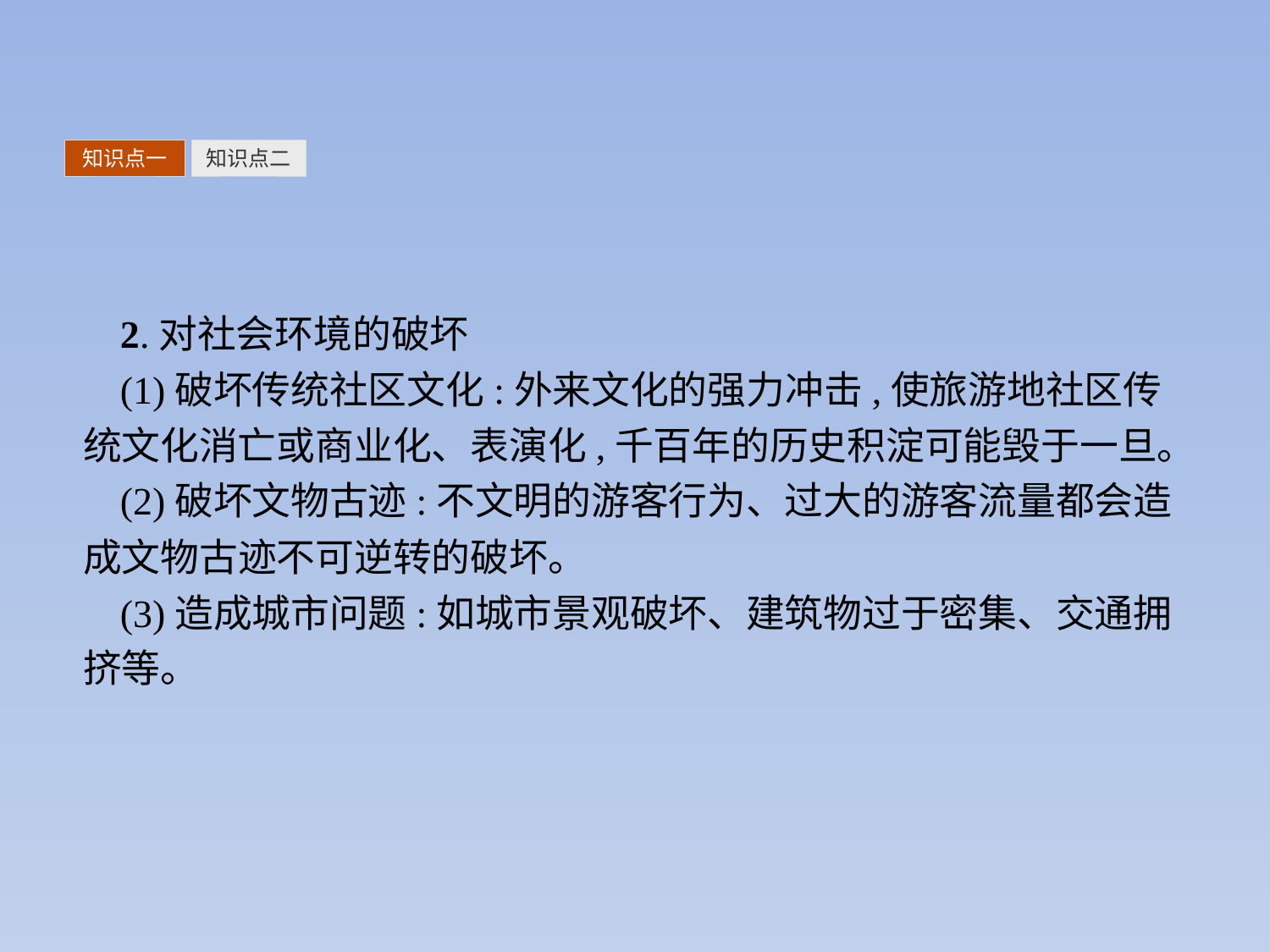

知识点一
知识点二
2.对社会环境的破坏
(1)破坏传统社区文化:外来文化的强力冲击,使旅游地社区传统文化消亡或商业化、表演化,千百年的历史积淀可能毁于一旦。
(2)破坏文物古迹:不文明的游客行为、过大的游客流量都会造成文物古迹不可逆转的破坏。
(3)造成城市问题:如城市景观破坏、建筑物过于密集、交通拥挤等。